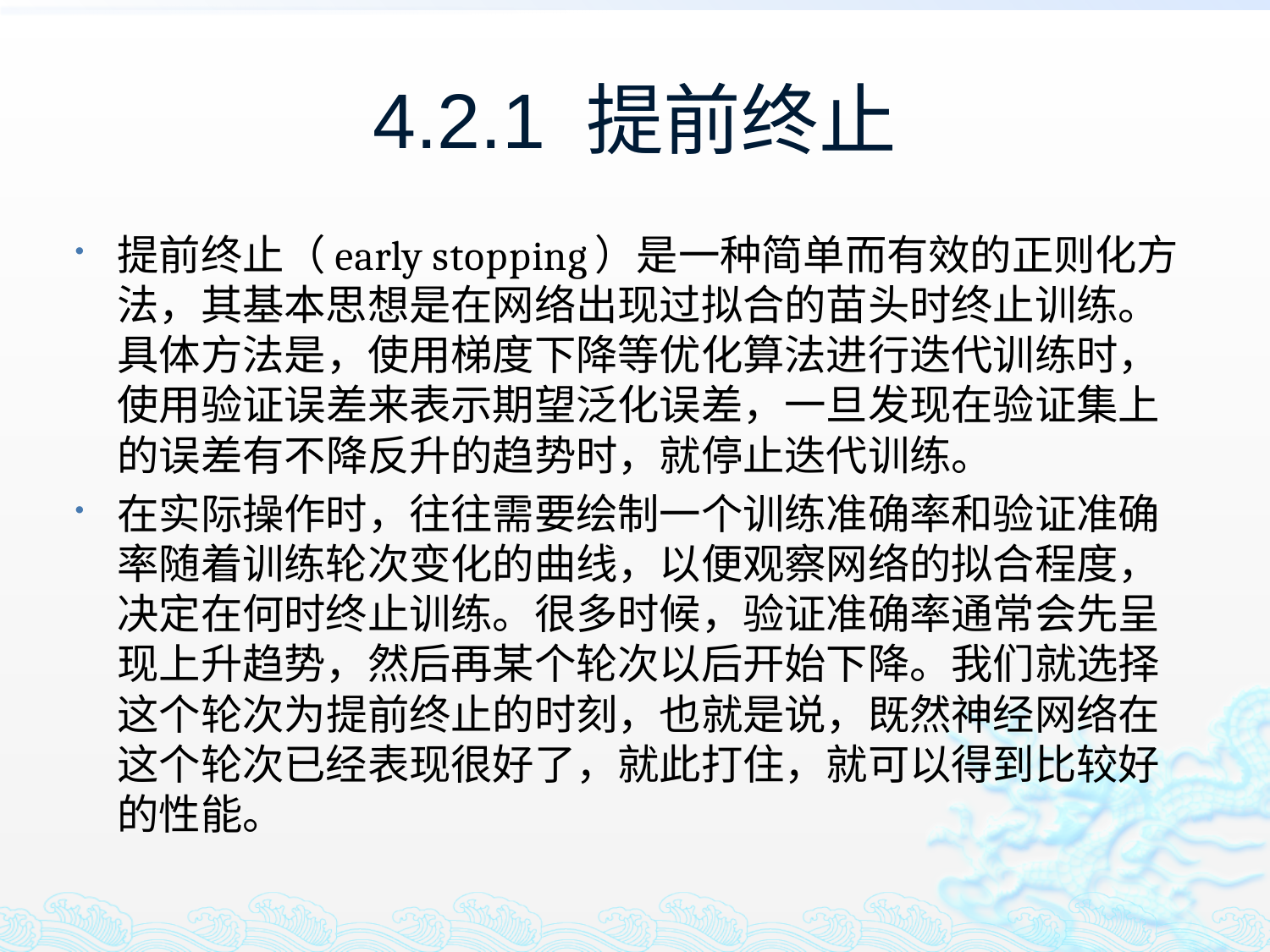

# 4.2.1 提前终止
提前终止（early stopping）是一种简单而有效的正则化方法，其基本思想是在网络出现过拟合的苗头时终止训练。具体方法是，使用梯度下降等优化算法进行迭代训练时，使用验证误差来表示期望泛化误差，一旦发现在验证集上的误差有不降反升的趋势时，就停止迭代训练。
在实际操作时，往往需要绘制一个训练准确率和验证准确率随着训练轮次变化的曲线，以便观察网络的拟合程度，决定在何时终止训练。很多时候，验证准确率通常会先呈现上升趋势，然后再某个轮次以后开始下降。我们就选择这个轮次为提前终止的时刻，也就是说，既然神经网络在这个轮次已经表现很好了，就此打住，就可以得到比较好的性能。